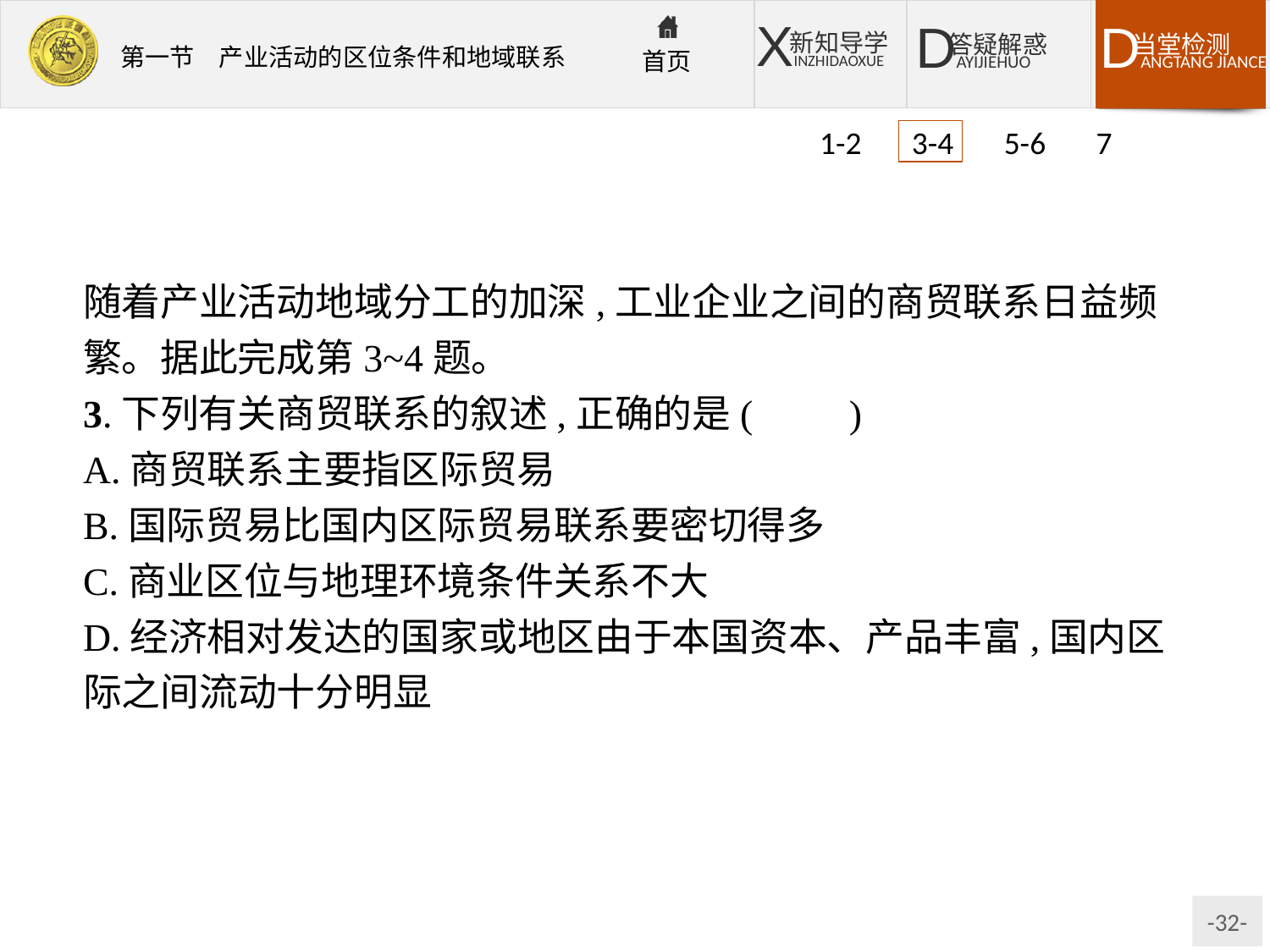

1-2       3-4       5-6       7

随着产业活动地域分工的加深,工业企业之间的商贸联系日益频繁。据此完成第3~4题。
3.下列有关商贸联系的叙述,正确的是(　　)
A.商贸联系主要指区际贸易
B.国际贸易比国内区际贸易联系要密切得多
C.商业区位与地理环境条件关系不大
D.经济相对发达的国家或地区由于本国资本、产品丰富,国内区际之间流动十分明显